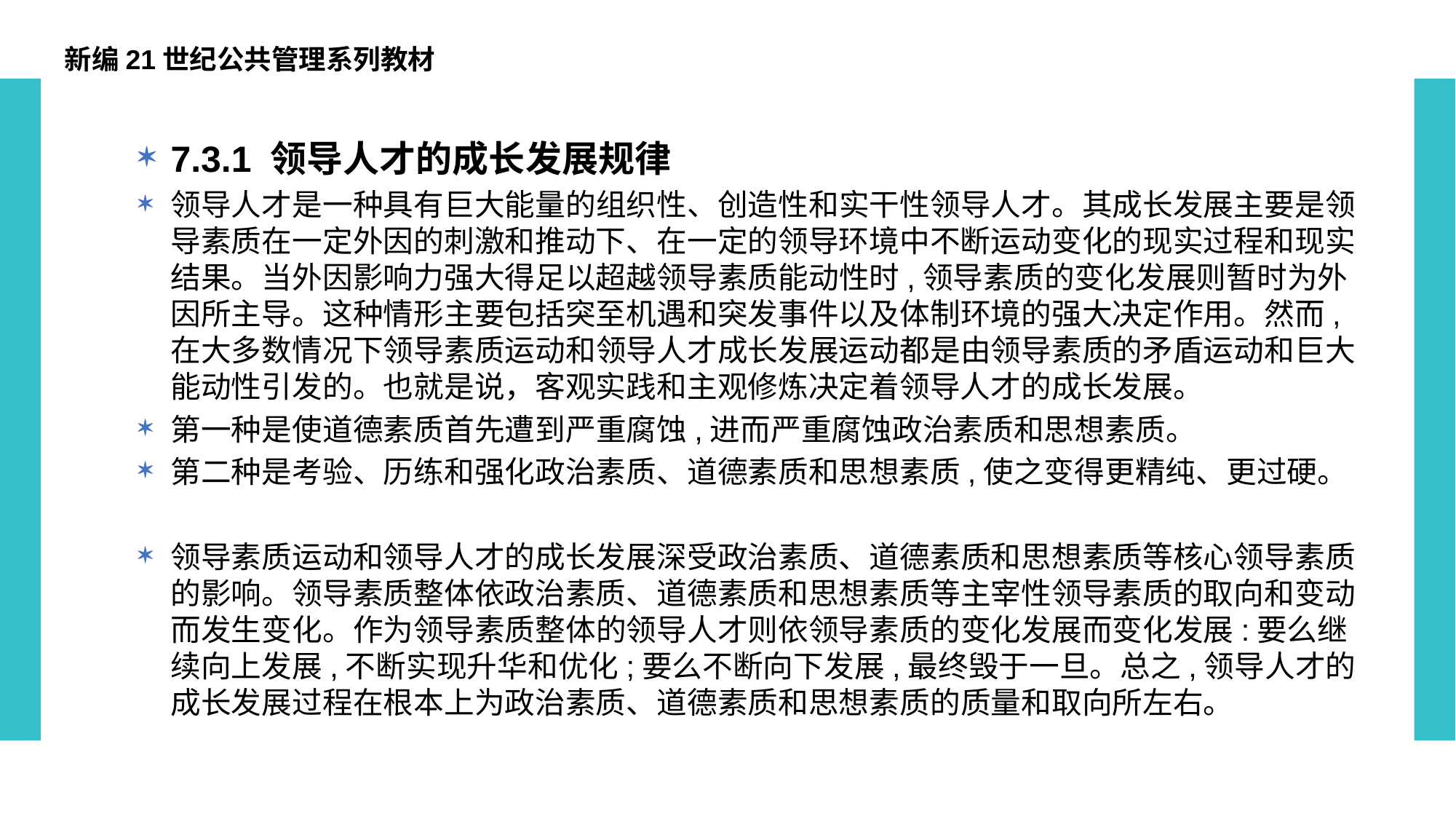

新编21世纪公共管理系列教材
7.3.1 领导人才的成长发展规律
领导人才是一种具有巨大能量的组织性、创造性和实干性领导人才。其成长发展主要是领导素质在一定外因的刺激和推动下、在一定的领导环境中不断运动变化的现实过程和现实结果。当外因影响力强大得足以超越领导素质能动性时,领导素质的变化发展则暂时为外因所主导。这种情形主要包括突至机遇和突发事件以及体制环境的强大决定作用。然而,在大多数情况下领导素质运动和领导人才成长发展运动都是由领导素质的矛盾运动和巨大能动性引发的。也就是说，客观实践和主观修炼决定着领导人才的成长发展。
第一种是使道德素质首先遭到严重腐蚀,进而严重腐蚀政治素质和思想素质。
第二种是考验、历练和强化政治素质、道德素质和思想素质,使之变得更精纯、更过硬。

领导素质运动和领导人才的成长发展深受政治素质、道德素质和思想素质等核心领导素质的影响。领导素质整体依政治素质、道德素质和思想素质等主宰性领导素质的取向和变动而发生变化。作为领导素质整体的领导人才则依领导素质的变化发展而变化发展:要么继续向上发展,不断实现升华和优化;要么不断向下发展,最终毁于一旦。总之,领导人才的成长发展过程在根本上为政治素质、道德素质和思想素质的质量和取向所左右。